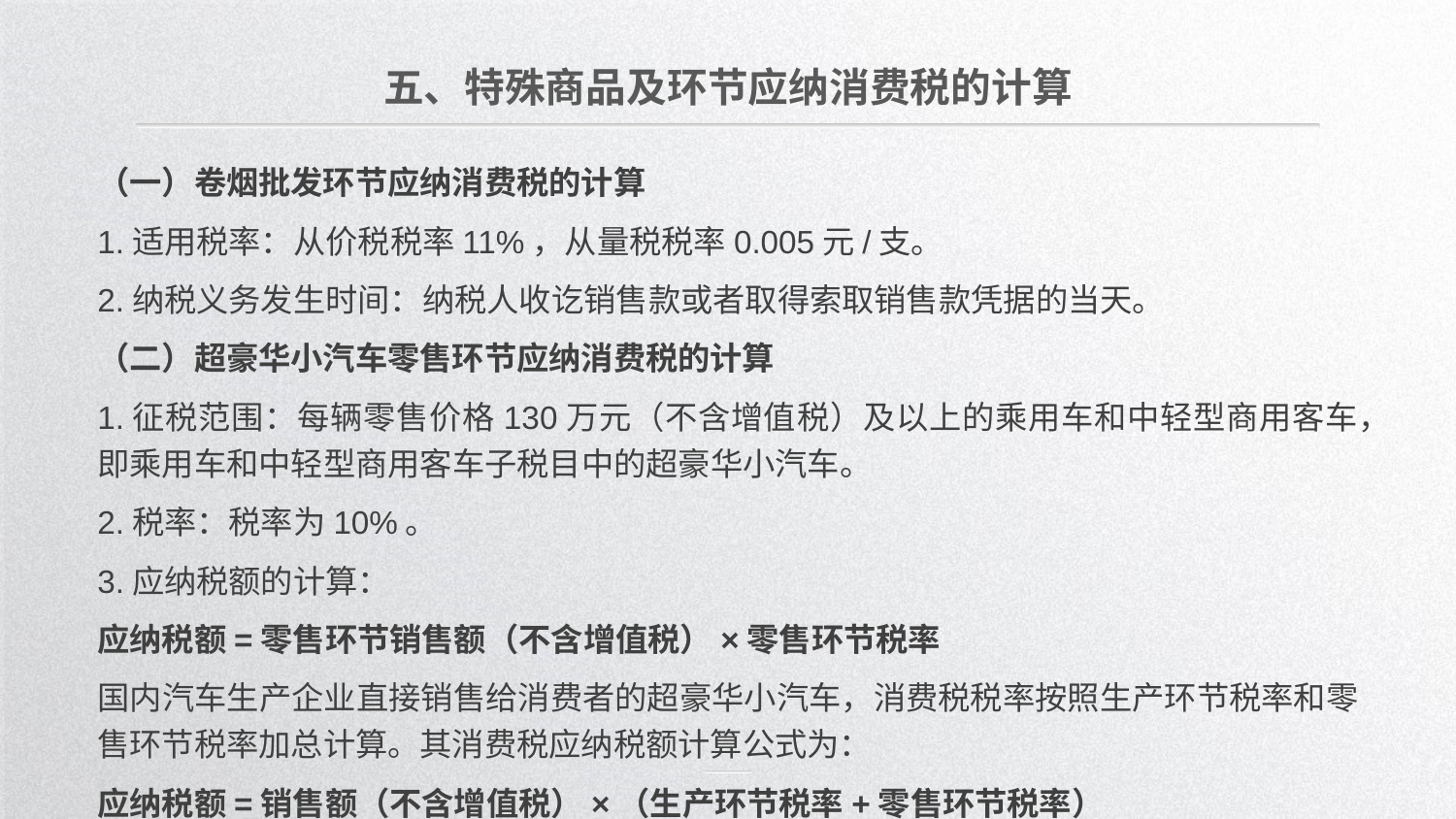

五、特殊商品及环节应纳消费税的计算
（一）卷烟批发环节应纳消费税的计算
1.适用税率：从价税税率11%，从量税税率0.005元/支。
2.纳税义务发生时间：纳税人收讫销售款或者取得索取销售款凭据的当天。
（二）超豪华小汽车零售环节应纳消费税的计算
1.征税范围：每辆零售价格130万元（不含增值税）及以上的乘用车和中轻型商用客车，即乘用车和中轻型商用客车子税目中的超豪华小汽车。
2.税率：税率为10%。
3.应纳税额的计算：
应纳税额=零售环节销售额（不含增值税）×零售环节税率
国内汽车生产企业直接销售给消费者的超豪华小汽车，消费税税率按照生产环节税率和零售环节税率加总计算。其消费税应纳税额计算公式为：
应纳税额=销售额（不含增值税）×（生产环节税率+零售环节税率）